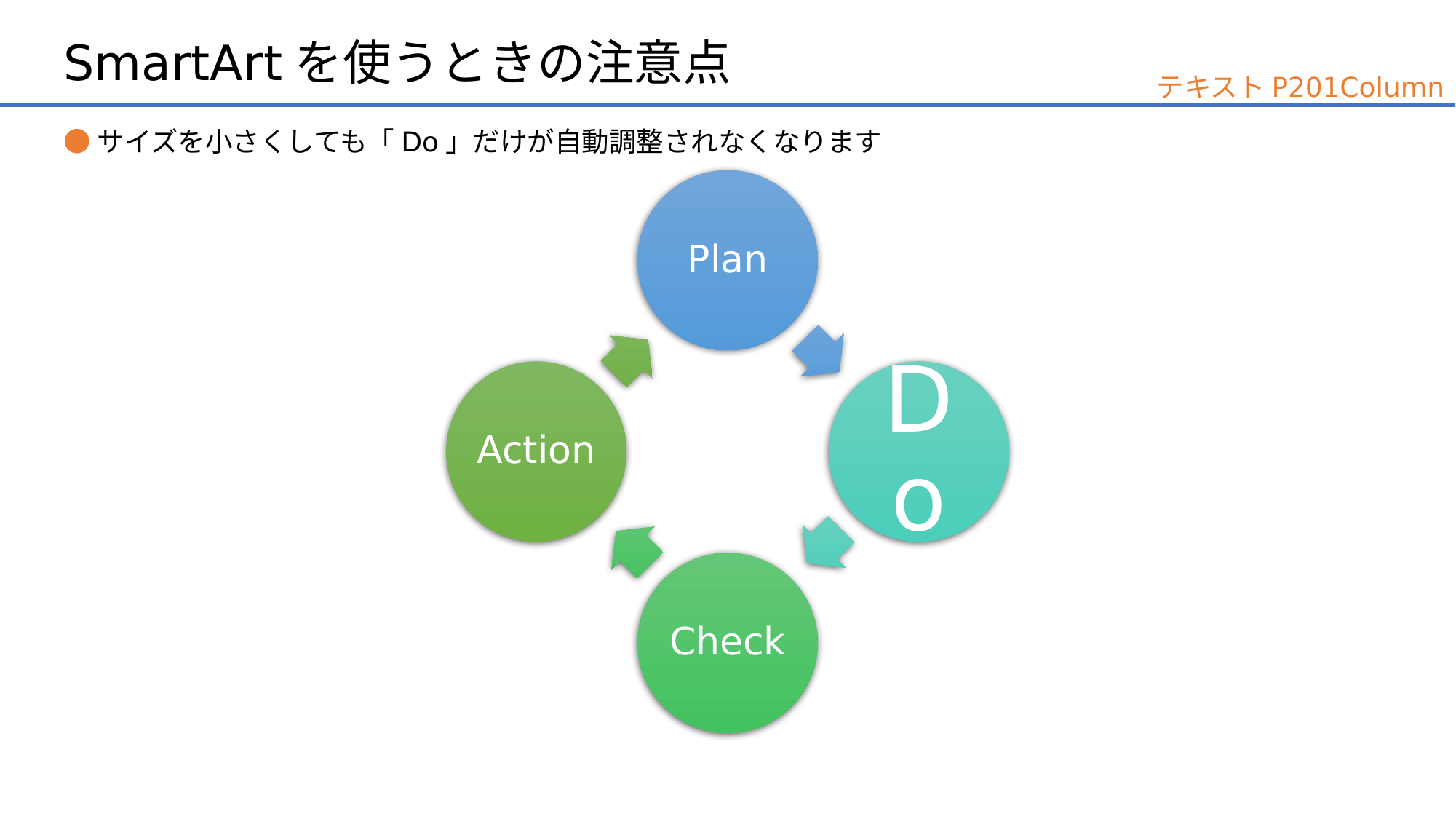

# SmartArtを使うときの注意点
テキストP201Column
●サイズを小さくしても「Do」だけが自動調整されなくなります
Plan

Do

Check

Action